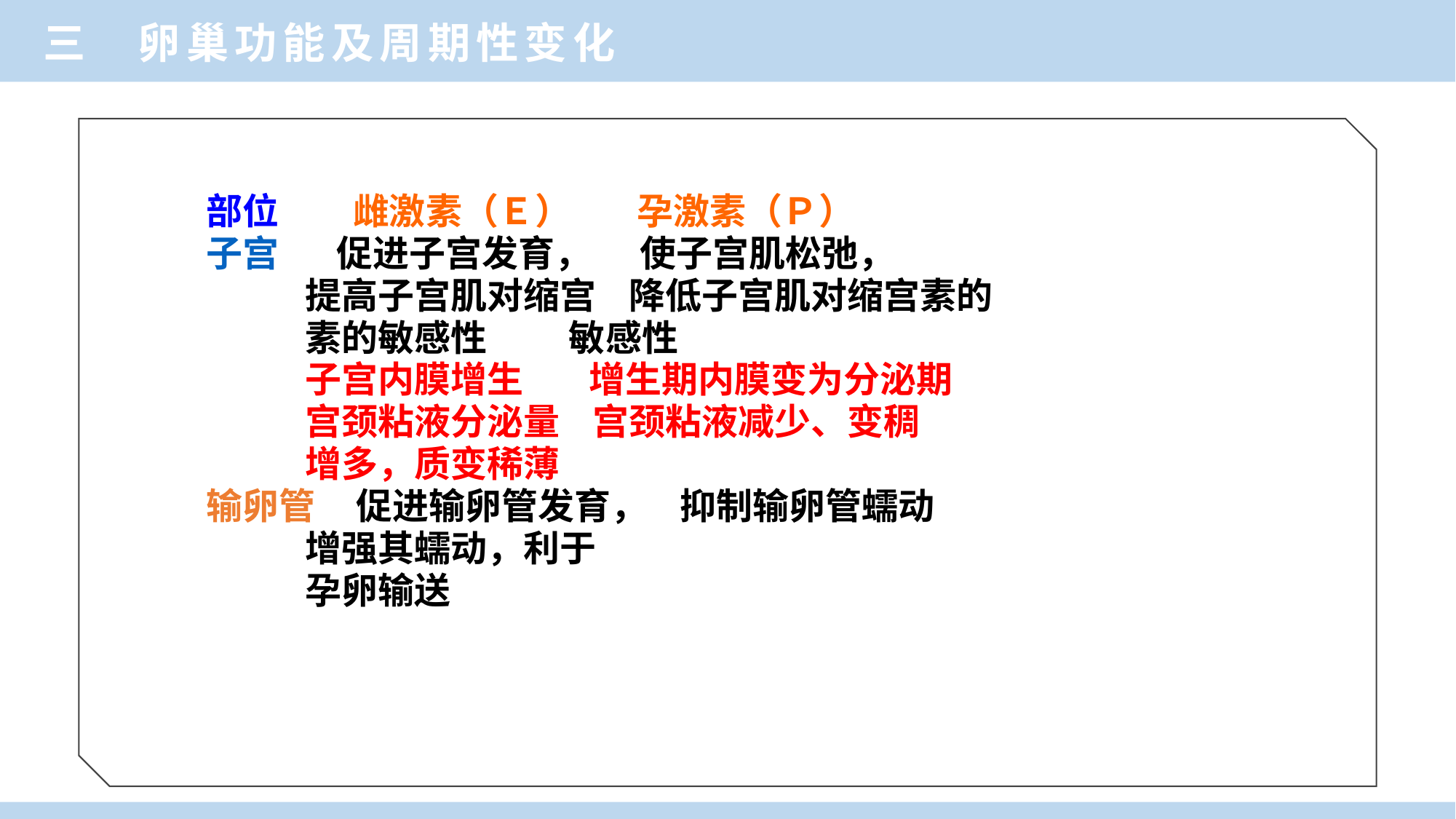

三   卵巢功能及周期性变化

部位         雌激素（Ｅ）        孕激素（Ｐ）
子宫       促进子宫发育，      使子宫肌松弛，
           提高子宫肌对缩宫    降低子宫肌对缩宫素的
           素的敏感性          敏感性
           子宫内膜增生        增生期内膜变为分泌期
           宫颈粘液分泌量    宫颈粘液减少、变稠
           增多，质变稀薄
输卵管     促进输卵管发育，    抑制输卵管蠕动
           增强其蠕动，利于
           孕卵输送